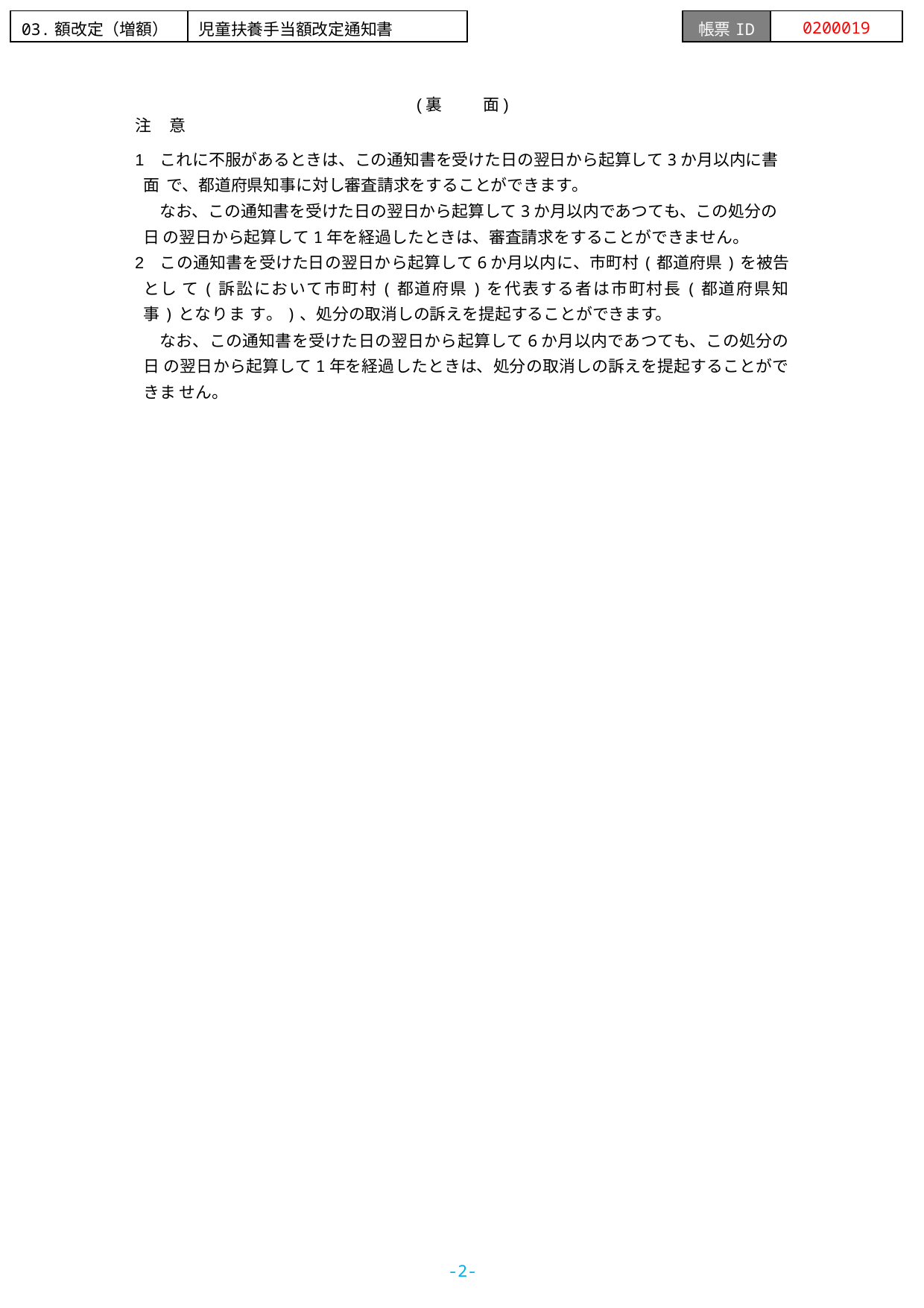

| 03.額改定（増額） | 児童扶養手当額改定通知書 |
| --- | --- |
| 帳票ID | 0200019 |
| --- | --- |
(裏	　　面)
注	意
　これに不服があるときは、この通知書を受けた日の翌日から起算して3か月以内に書面  で、都道府県知事に対し審査請求をすることができます。
なお、この通知書を受けた日の翌日から起算して3か月以内であつても、この処分の日 の翌日から起算して1年を経過したときは、審査請求をすることができません。
　この通知書を受けた日の翌日から起算して6か月以内に、市町村(都道府県)を被告とし て(訴訟において市町村(都道府県)を代表する者は市町村長(都道府県知事)となりま す。)、処分の取消しの訴えを提起することができます。
なお、この通知書を受けた日の翌日から起算して6か月以内であつても、この処分の日 の翌日から起算して1年を経過したときは、処分の取消しの訴えを提起することができま せん。
-2-